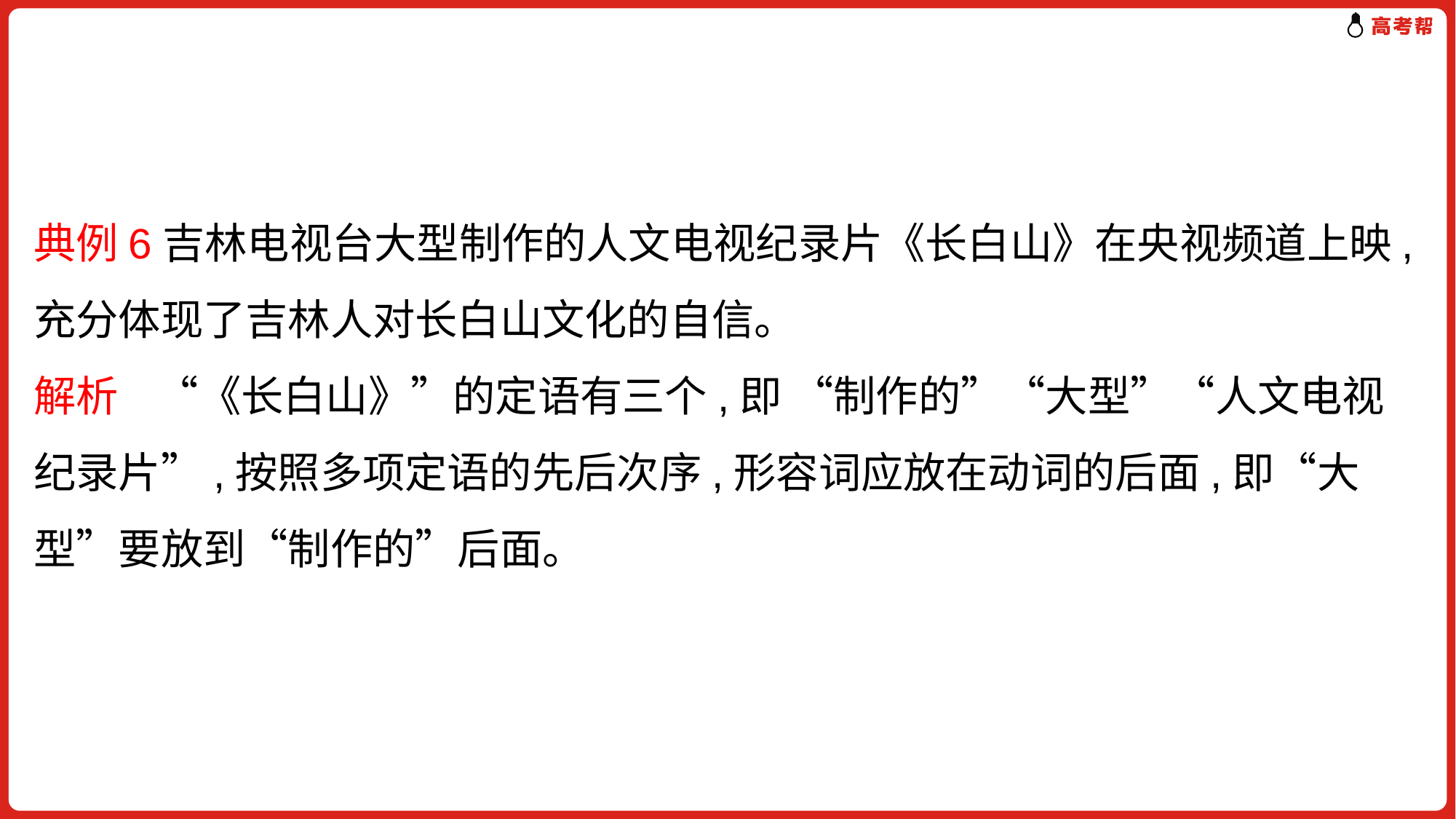

典例6吉林电视台大型制作的人文电视纪录片《长白山》在央视频道上映,充分体现了吉林人对长白山文化的自信。
解析    “《长白山》”的定语有三个,即 “制作的”“大型”“人文电视纪录片”,按照多项定语的先后次序,形容词应放在动词的后面,即“大型”要放到“制作的”后面。